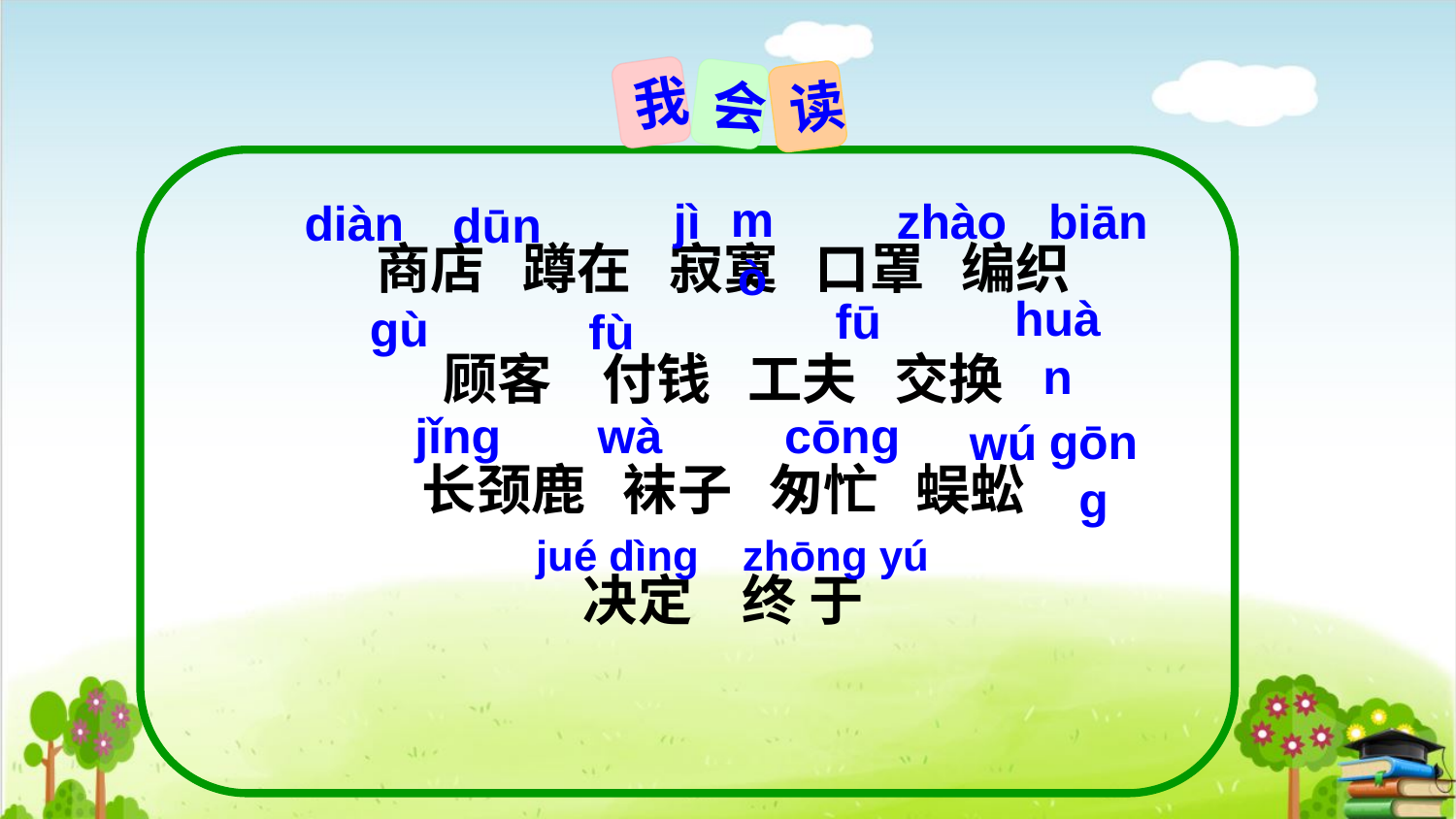

我
会
读

mò

jì
zhào
biān
diàn
dūn

商店   蹲在   寂寞   口罩   编织
顾客    付钱   工夫   交换
长颈鹿   袜子   匆忙   蜈蚣
决定    终 于

huàn

fū
ɡù
fù

wà
jǐnɡ
cōnɡ

ɡōnɡ

wú

jué dìnɡ
zhōnɡ yú